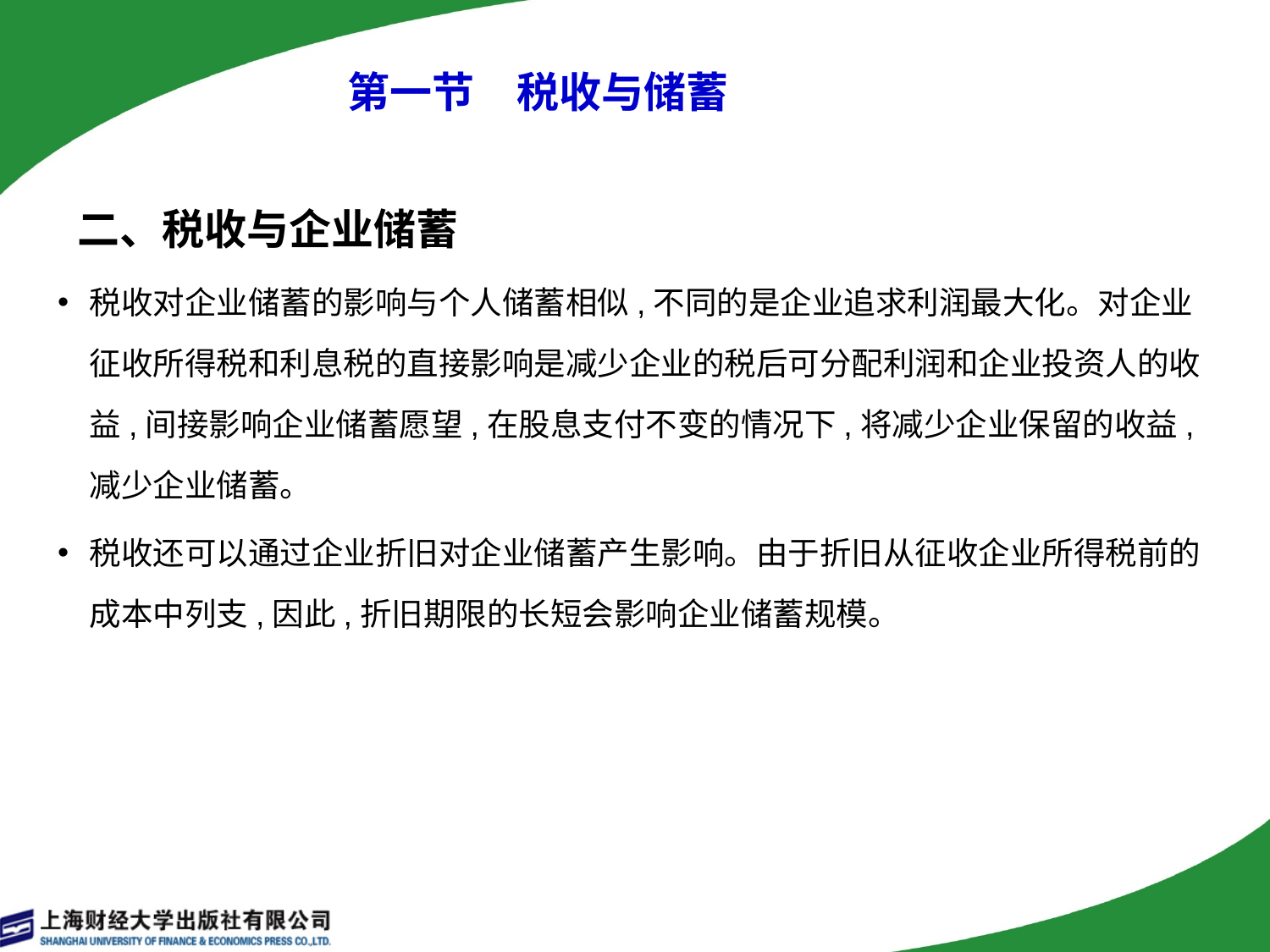

# 第一节　税收与储蓄
 二、税收与企业储蓄
税收对企业储蓄的影响与个人储蓄相似,不同的是企业追求利润最大化。对企业征收所得税和利息税的直接影响是减少企业的税后可分配利润和企业投资人的收益,间接影响企业储蓄愿望,在股息支付不变的情况下,将减少企业保留的收益,减少企业储蓄。
税收还可以通过企业折旧对企业储蓄产生影响。由于折旧从征收企业所得税前的成本中列支,因此,折旧期限的长短会影响企业储蓄规模。